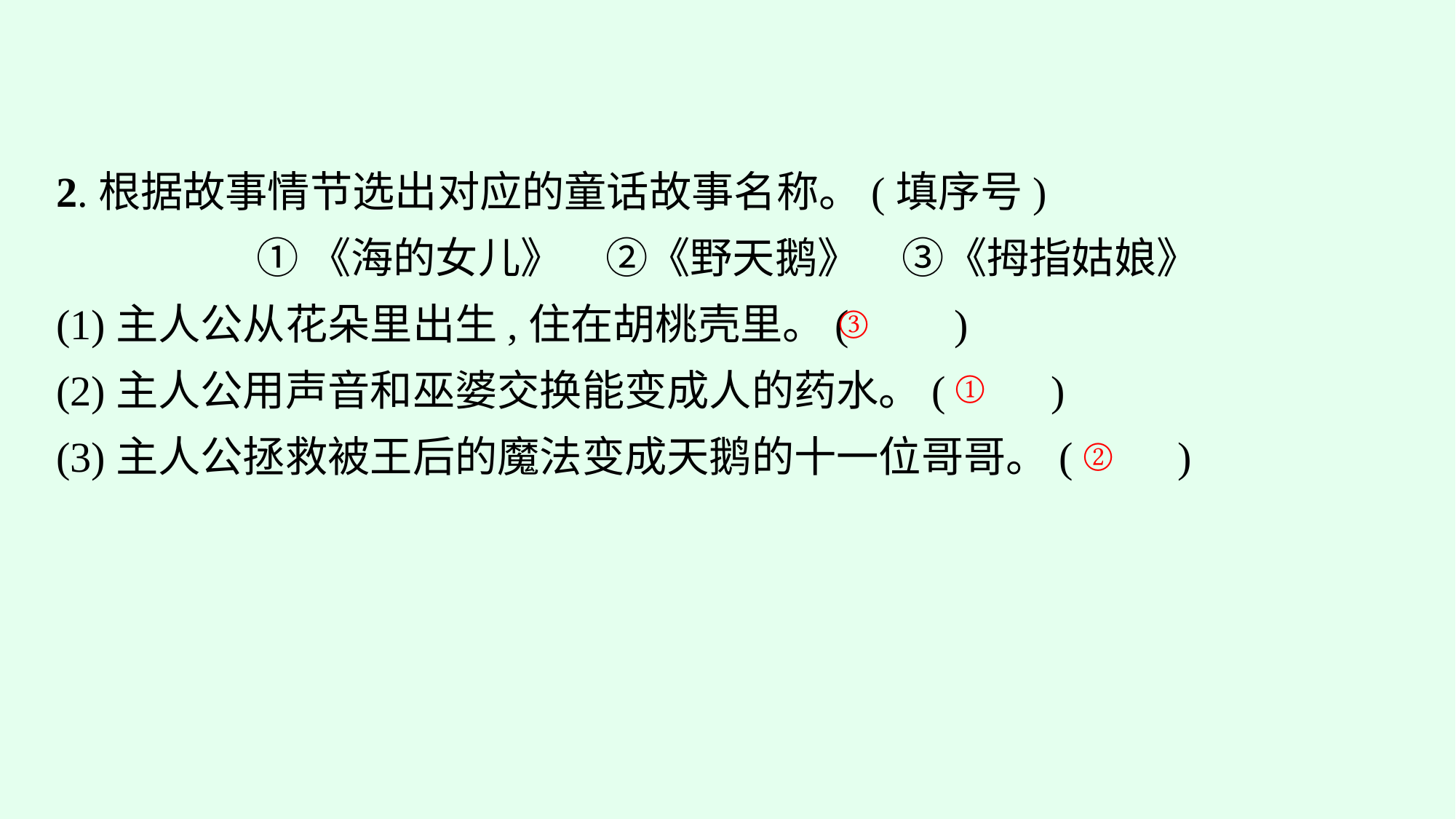

2.根据故事情节选出对应的童话故事名称。(填序号)
①《海的女儿》　②《野天鹅》　③《拇指姑娘》
(1)主人公从花朵里出生,住在胡桃壳里。(　　)
(2)主人公用声音和巫婆交换能变成人的药水。(　　)
(3)主人公拯救被王后的魔法变成天鹅的十一位哥哥。(　　)
③
①
②